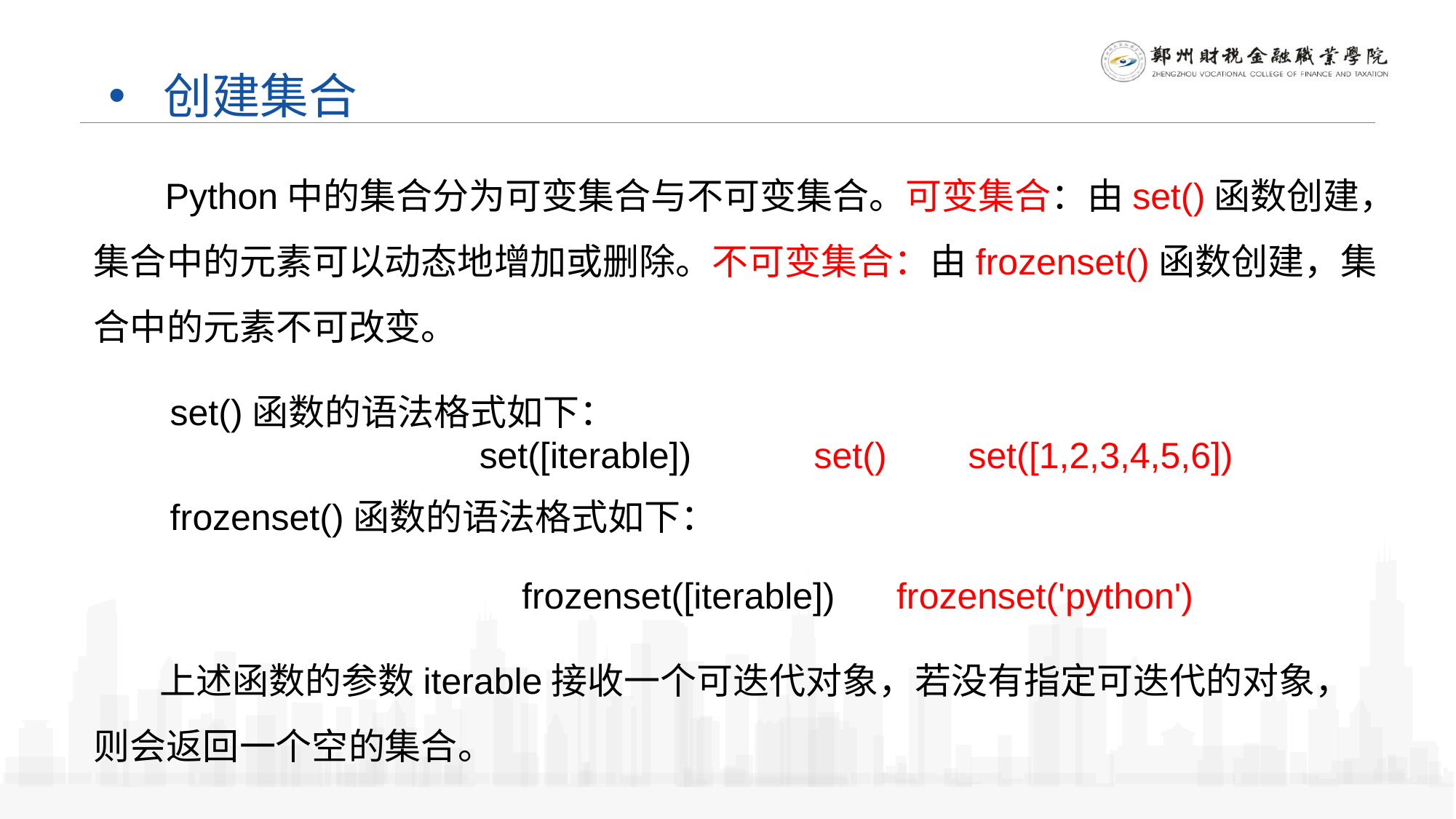

创建集合
       Python中的集合分为可变集合与不可变集合。可变集合：由set()函数创建，集合中的元素可以动态地增加或删除。不可变集合：由frozenset()函数创建，集合中的元素不可改变。
set()函数的语法格式如下：

frozenset()函数的语法格式如下：
set([iterable])            set()        set([1,2,3,4,5,6])
frozenset([iterable])      frozenset('python')
       上述函数的参数iterable接收一个可迭代对象，若没有指定可迭代的对象，则会返回一个空的集合。